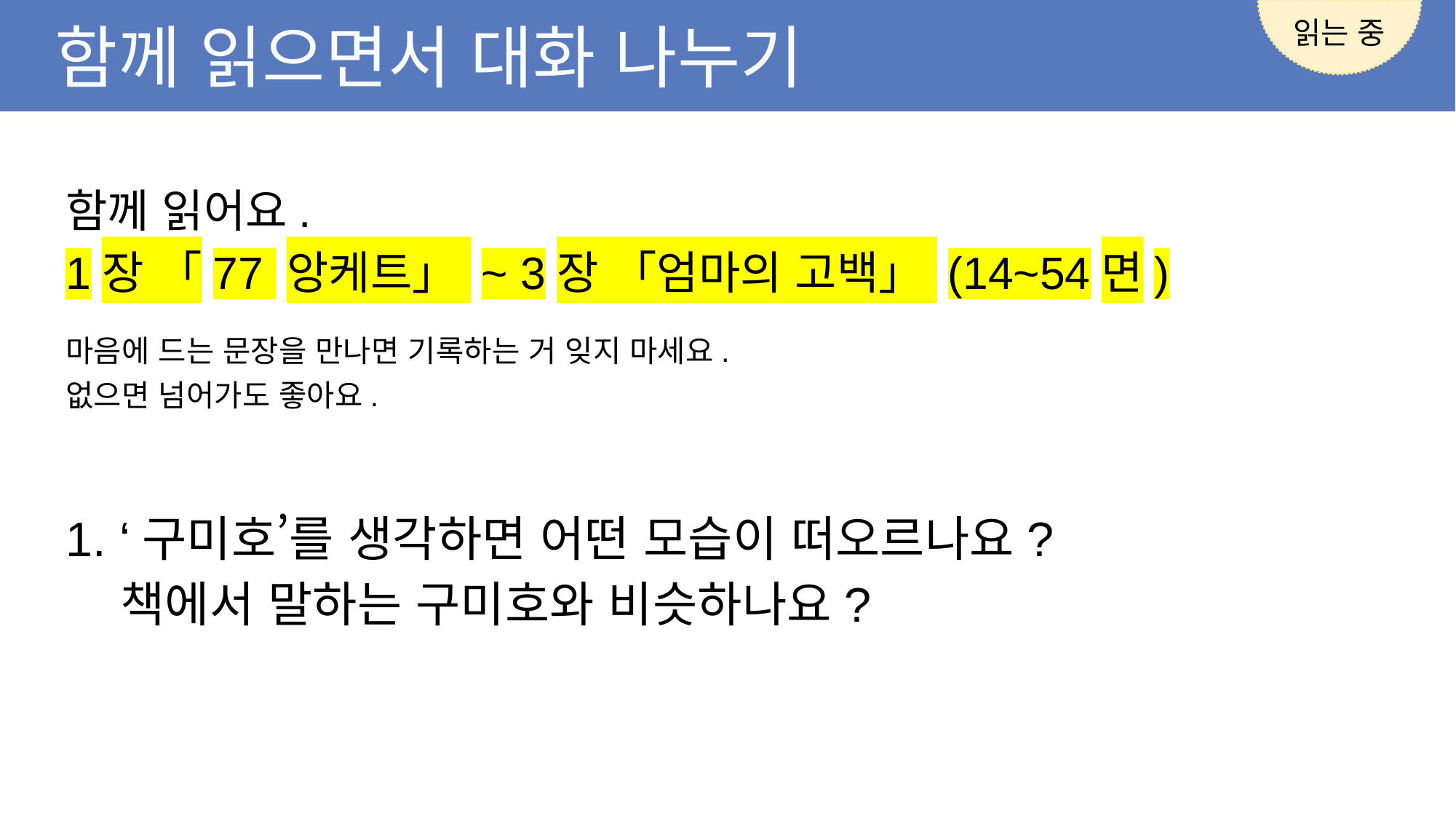

읽는 중

함께 읽으면서 대화 나누기
함께 읽어요.
1장 「77 앙케트」 ~ 3장 「엄마의 고백」 (14~54면)

마음에 드는 문장을 만나면 기록하는 거 잊지 마세요.
없으면 넘어가도 좋아요.

1. ‘구미호’를 생각하면 어떤 모습이 떠오르나요?
책에서 말하는 구미호와 비슷하나요?